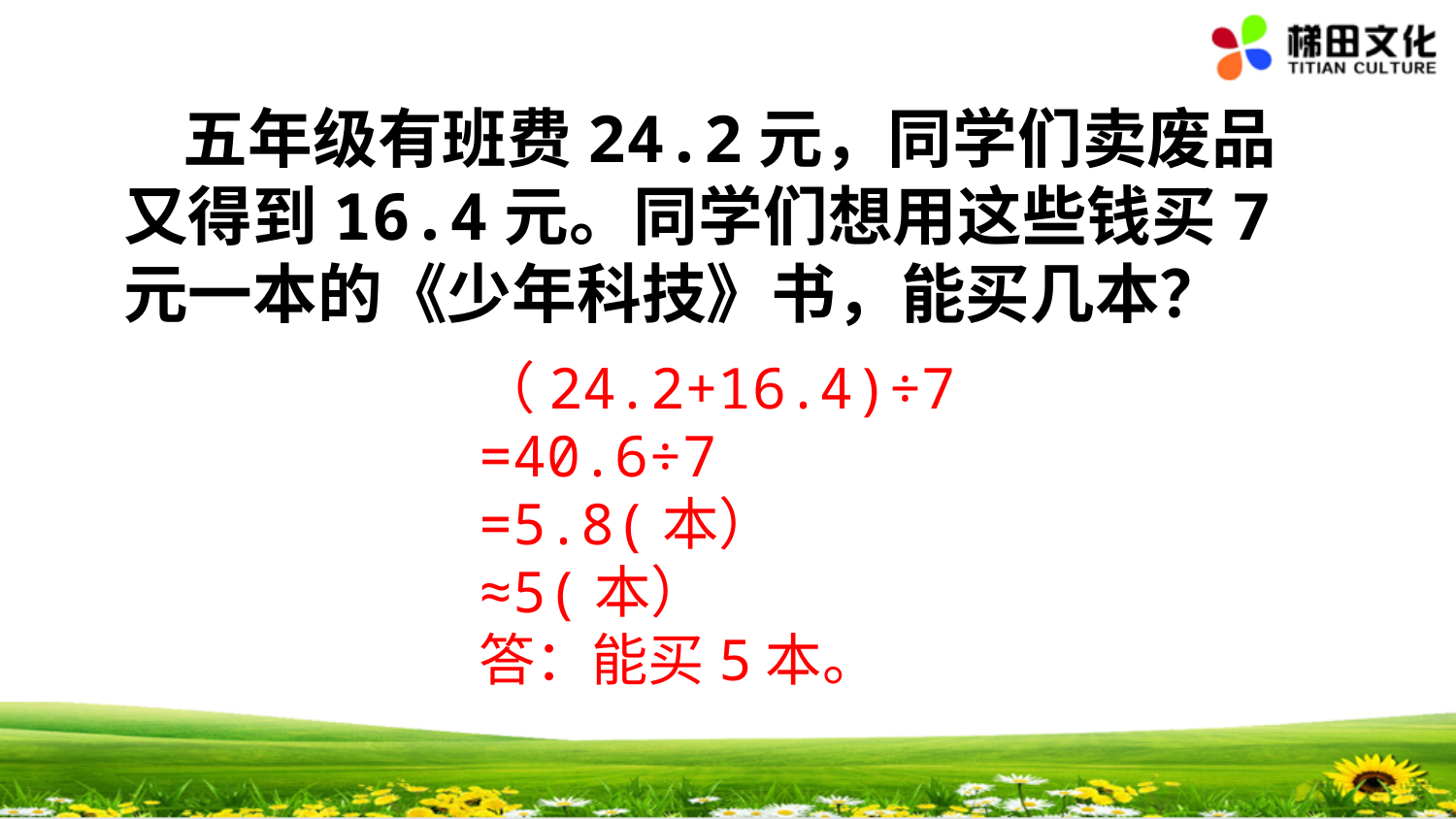

# 五年级有班费24.2元，同学们卖废品又得到16.4元。同学们想用这些钱买7元一本的《少年科技》书，能买几本？
（24.2+16.4)÷7
=40.6÷7
=5.8(本）
≈5(本）
答：能买5本。